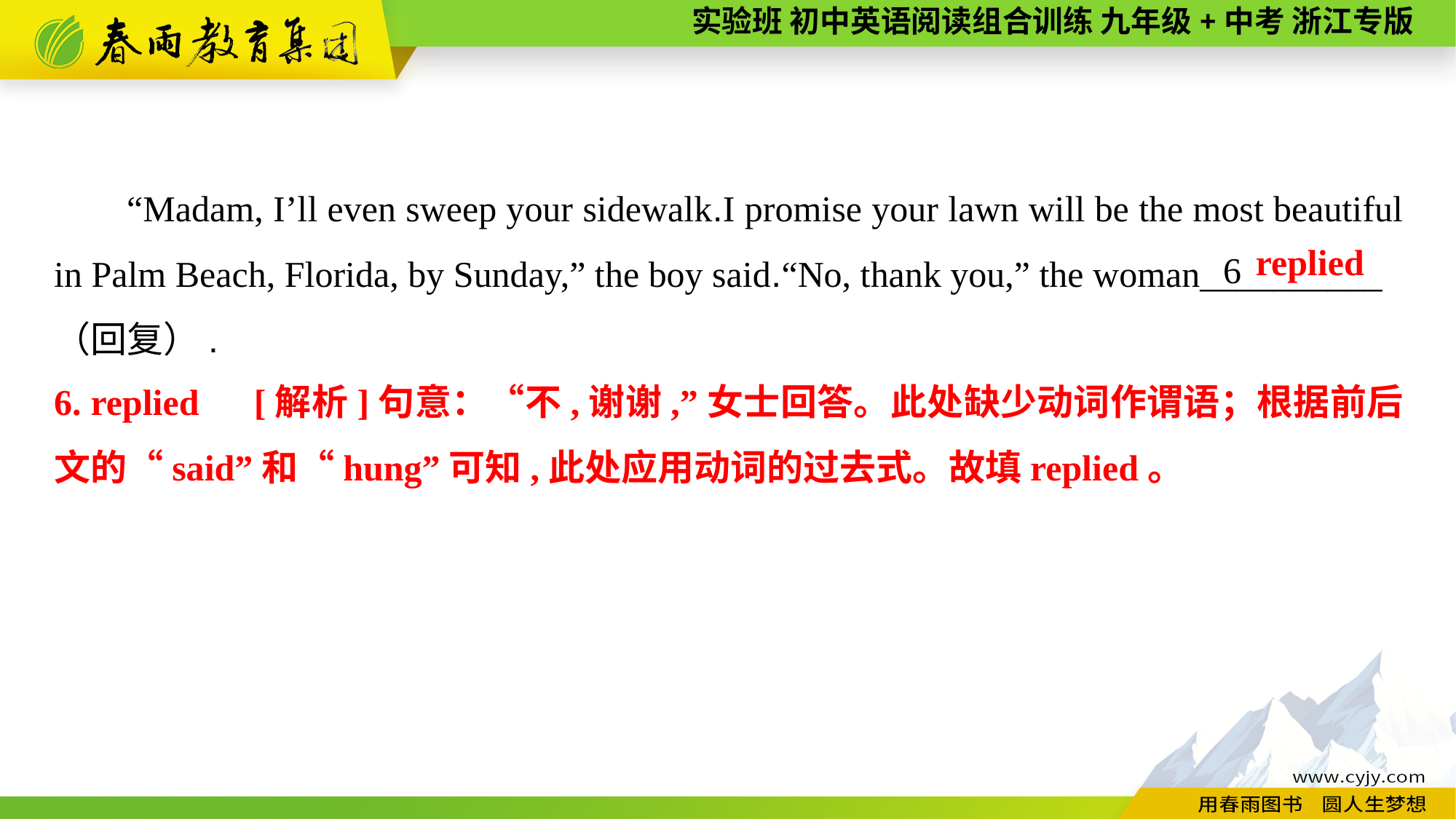

“Madam, I’ll even sweep your sidewalk.I promise your lawn will be the most beautiful in Palm Beach, Florida, by Sunday,” the boy said.“No, thank you,” the woman__________
（回复）.
 replied
6
6. replied　[解析]句意：“不,谢谢,”女士回答。此处缺少动词作谓语；根据前后文的“said”和“hung”可知,此处应用动词的过去式。故填replied。